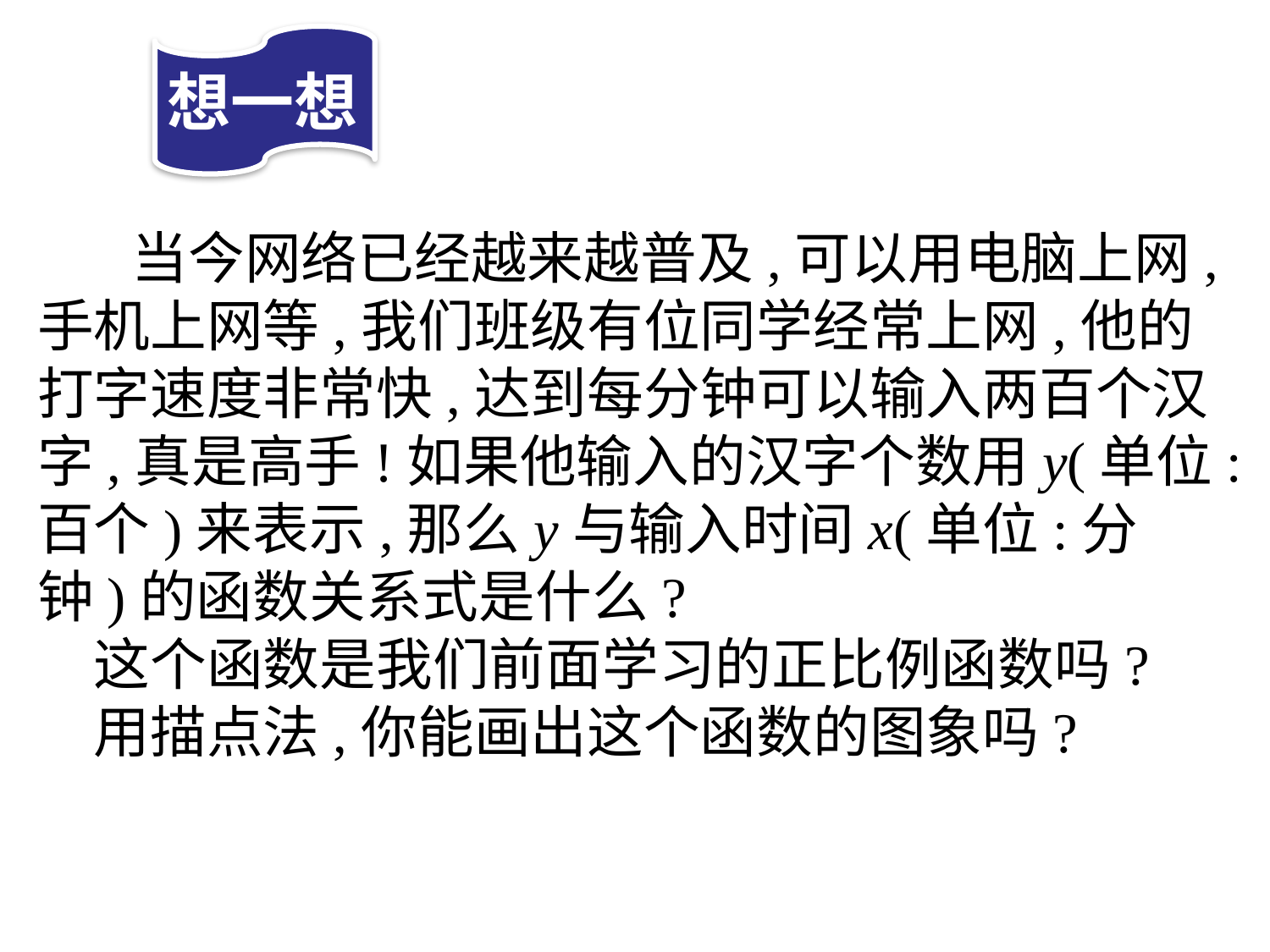

想一想
　   当今网络已经越来越普及,可以用电脑上网,手机上网等,我们班级有位同学经常上网,他的打字速度非常快,达到每分钟可以输入两百个汉字,真是高手!如果他输入的汉字个数用y(单位:百个)来表示,那么y与输入时间x(单位:分钟)的函数关系式是什么?
　这个函数是我们前面学习的正比例函数吗?
　用描点法,你能画出这个函数的图象吗?